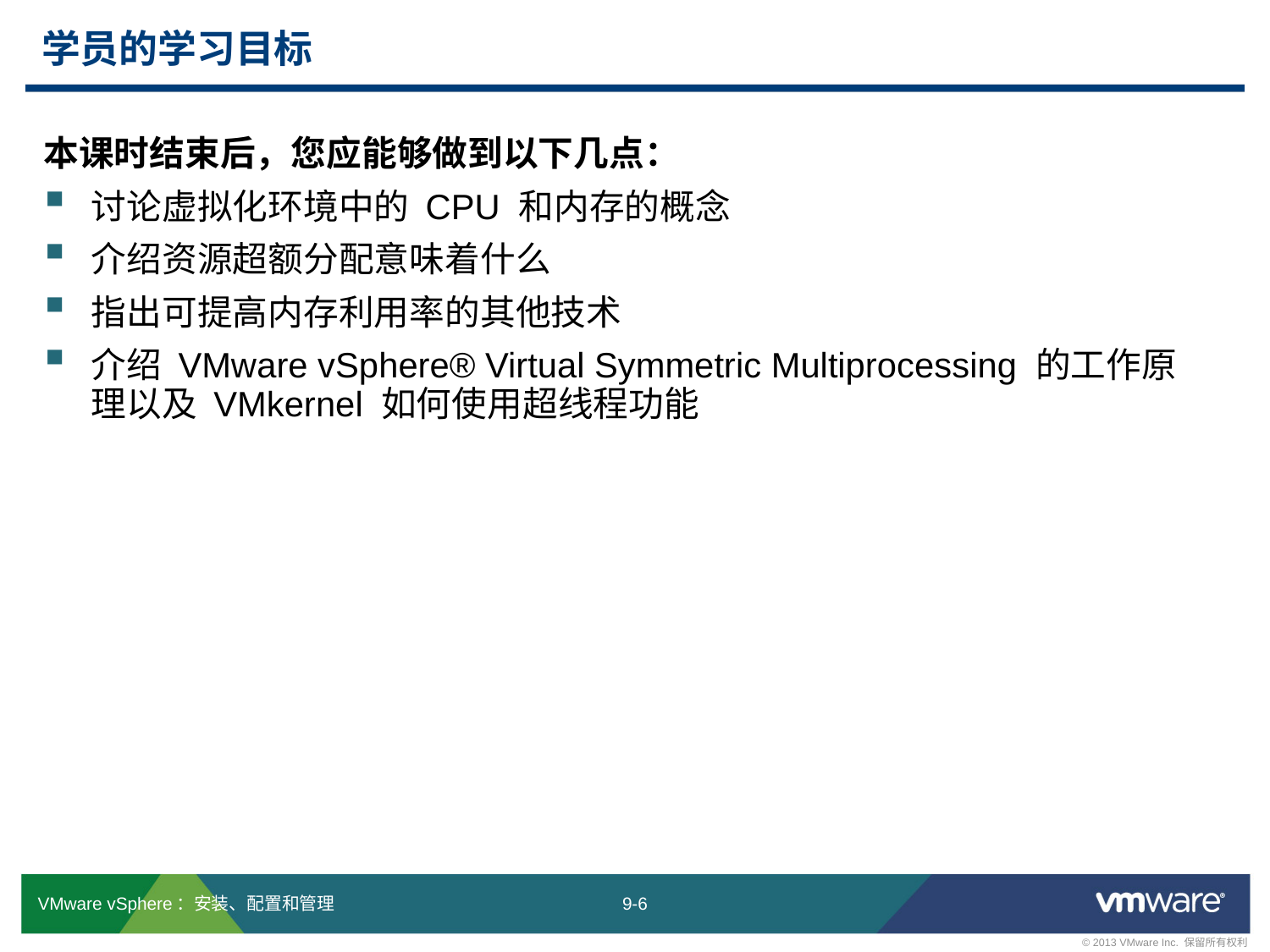

# 学员的学习目标
本课时结束后，您应能够做到以下几点：
讨论虚拟化环境中的 CPU 和内存的概念
介绍资源超额分配意味着什么
指出可提高内存利用率的其他技术
介绍 VMware vSphere® Virtual Symmetric Multiprocessing 的工作原理以及 VMkernel 如何使用超线程功能